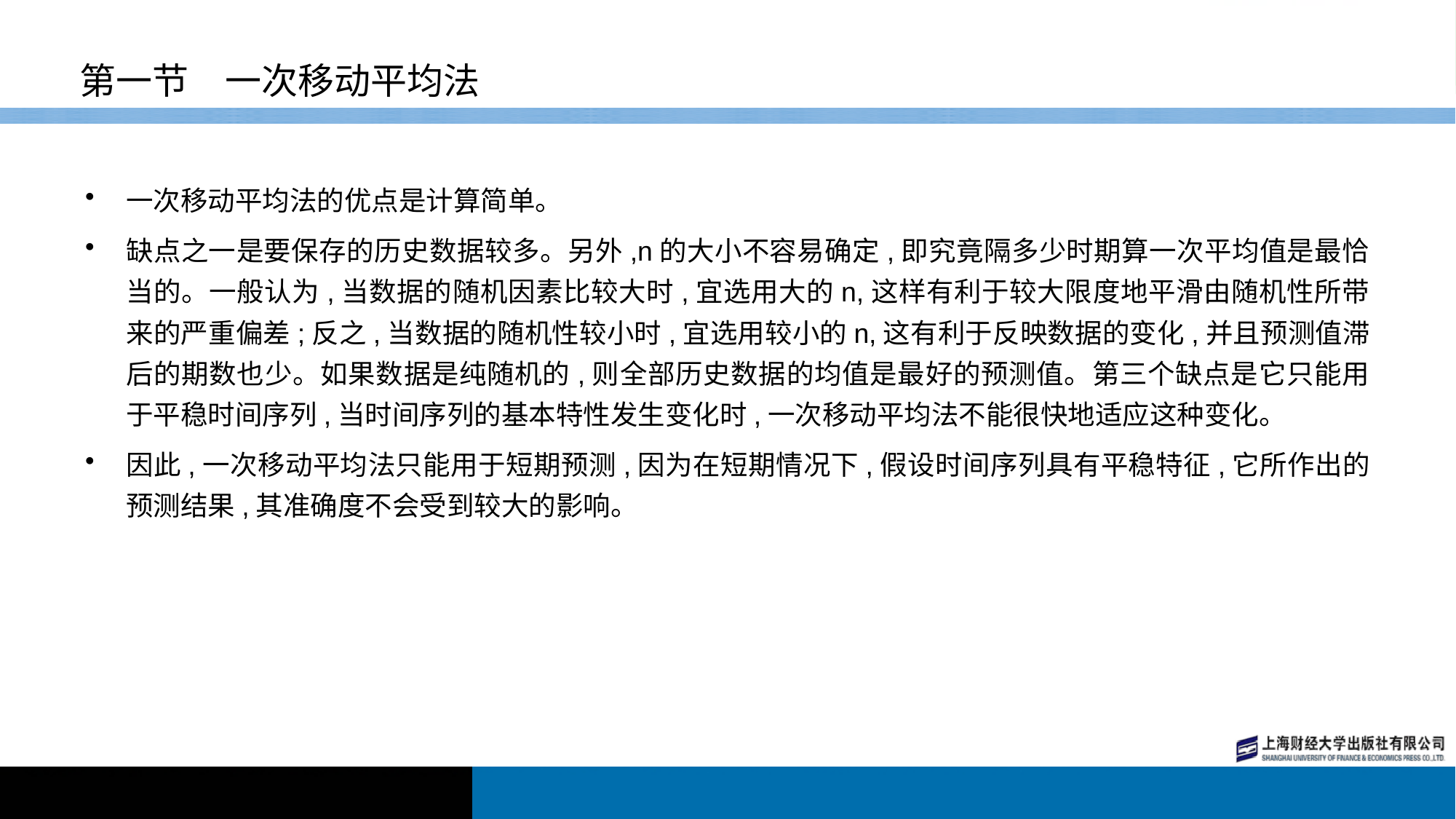

# 第一节　一次移动平均法
一次移动平均法的优点是计算简单。
缺点之一是要保存的历史数据较多。另外,n的大小不容易确定,即究竟隔多少时期算一次平均值是最恰当的。一般认为,当数据的随机因素比较大时,宜选用大的n,这样有利于较大限度地平滑由随机性所带来的严重偏差;反之,当数据的随机性较小时,宜选用较小的n,这有利于反映数据的变化,并且预测值滞后的期数也少。如果数据是纯随机的,则全部历史数据的均值是最好的预测值。第三个缺点是它只能用于平稳时间序列,当时间序列的基本特性发生变化时,一次移动平均法不能很快地适应这种变化。
因此,一次移动平均法只能用于短期预测,因为在短期情况下,假设时间序列具有平稳特征,它所作出的预测结果,其准确度不会受到较大的影响。
4